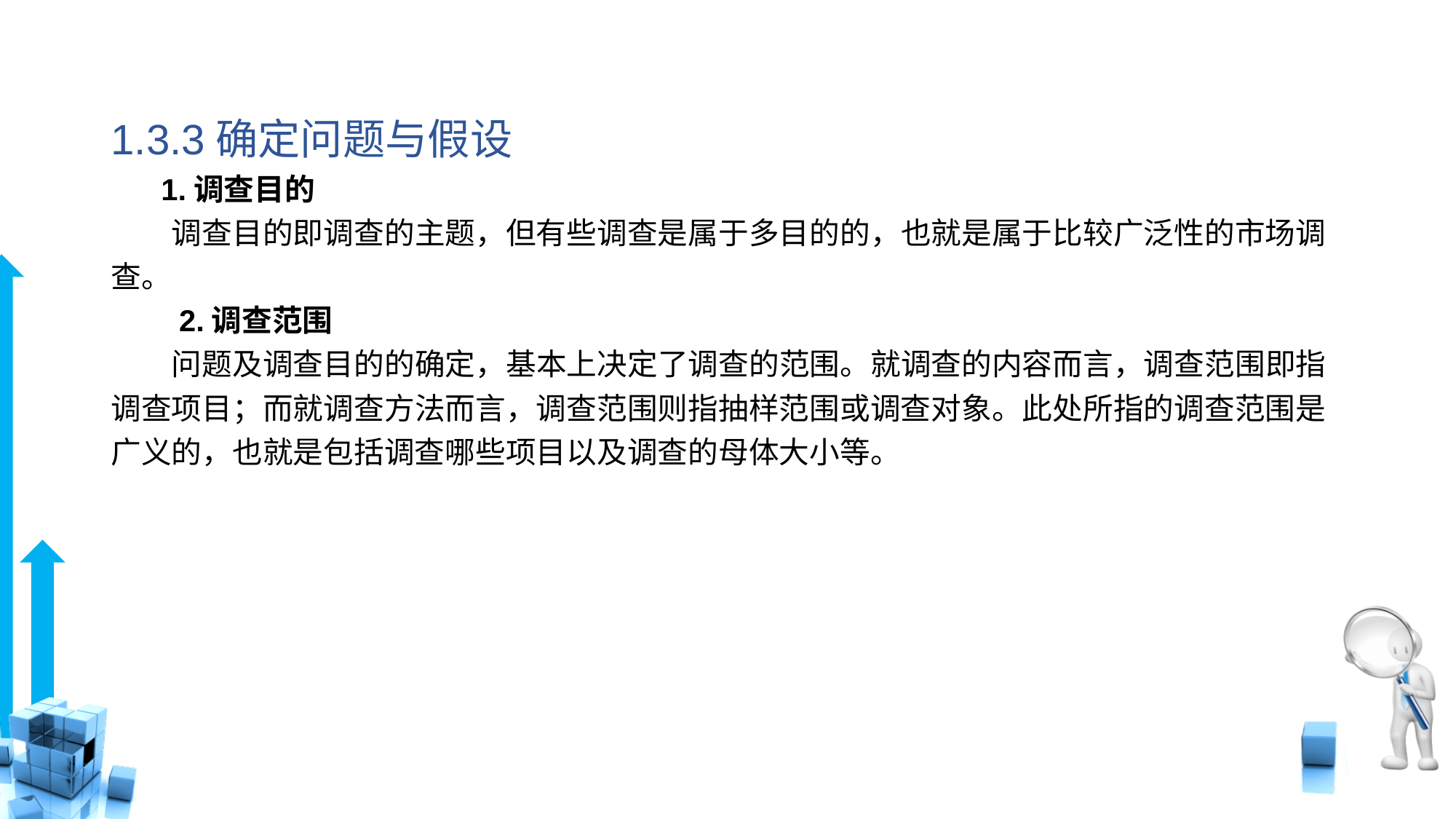

# 1.3.3确定问题与假设
      1.调查目的
　　调查目的即调查的主题，但有些调查是属于多目的的，也就是属于比较广泛性的市场调查。
　　2.调查范围
　　问题及调查目的的确定，基本上决定了调查的范围。就调查的内容而言，调查范围即指调查项目；而就调查方法而言，调查范围则指抽样范围或调查对象。此处所指的调查范围是广义的，也就是包括调查哪些项目以及调查的母体大小等。